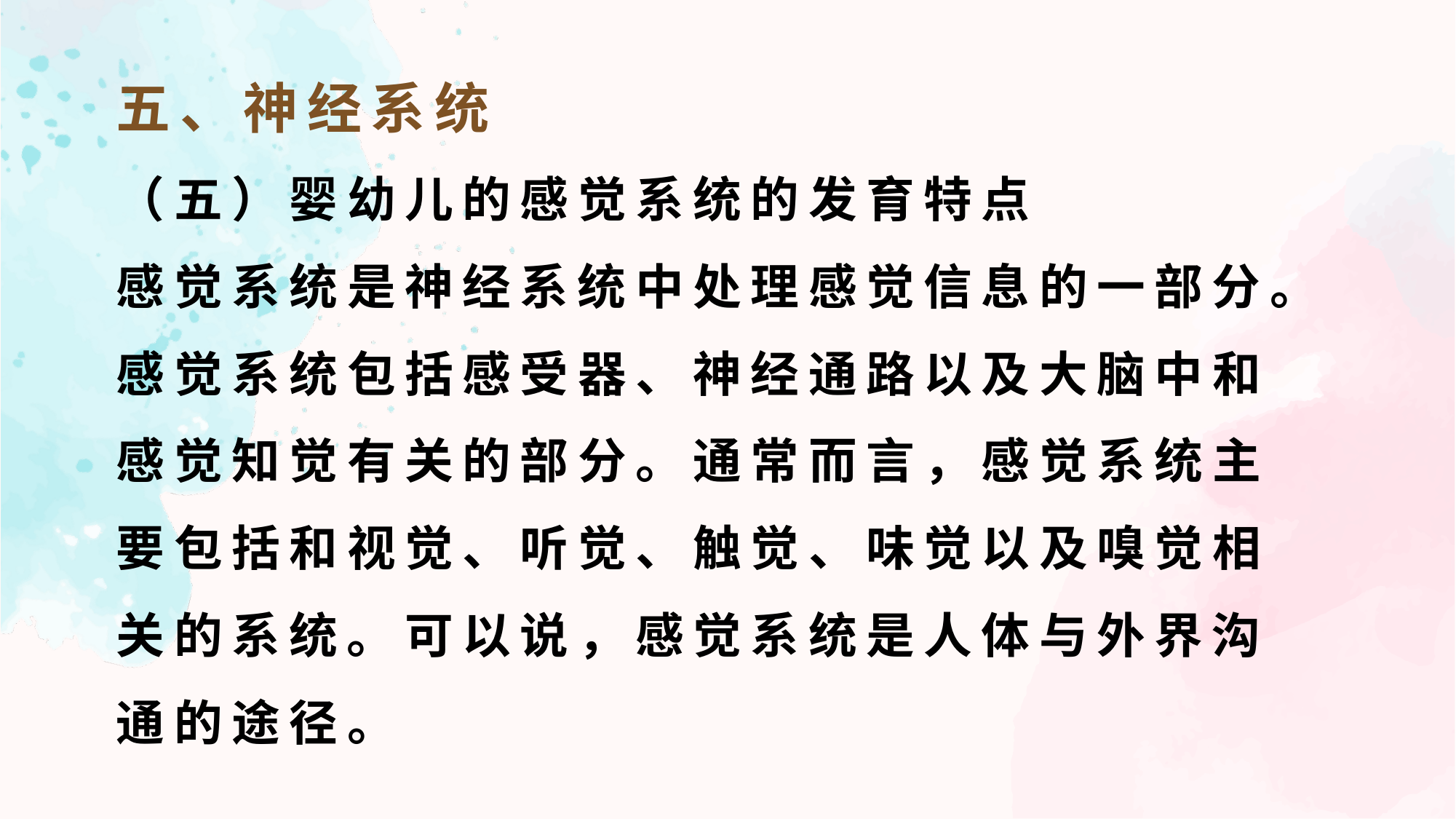

五、神经系统
（五）婴幼儿的感觉系统的发育特点
感觉系统是神经系统中处理感觉信息的一部分。感觉系统包括感受器、神经通路以及大脑中和感觉知觉有关的部分。通常而言，感觉系统主要包括和视觉、听觉、触觉、味觉以及嗅觉相关的系统。可以说，感觉系统是人体与外界沟通的途径。